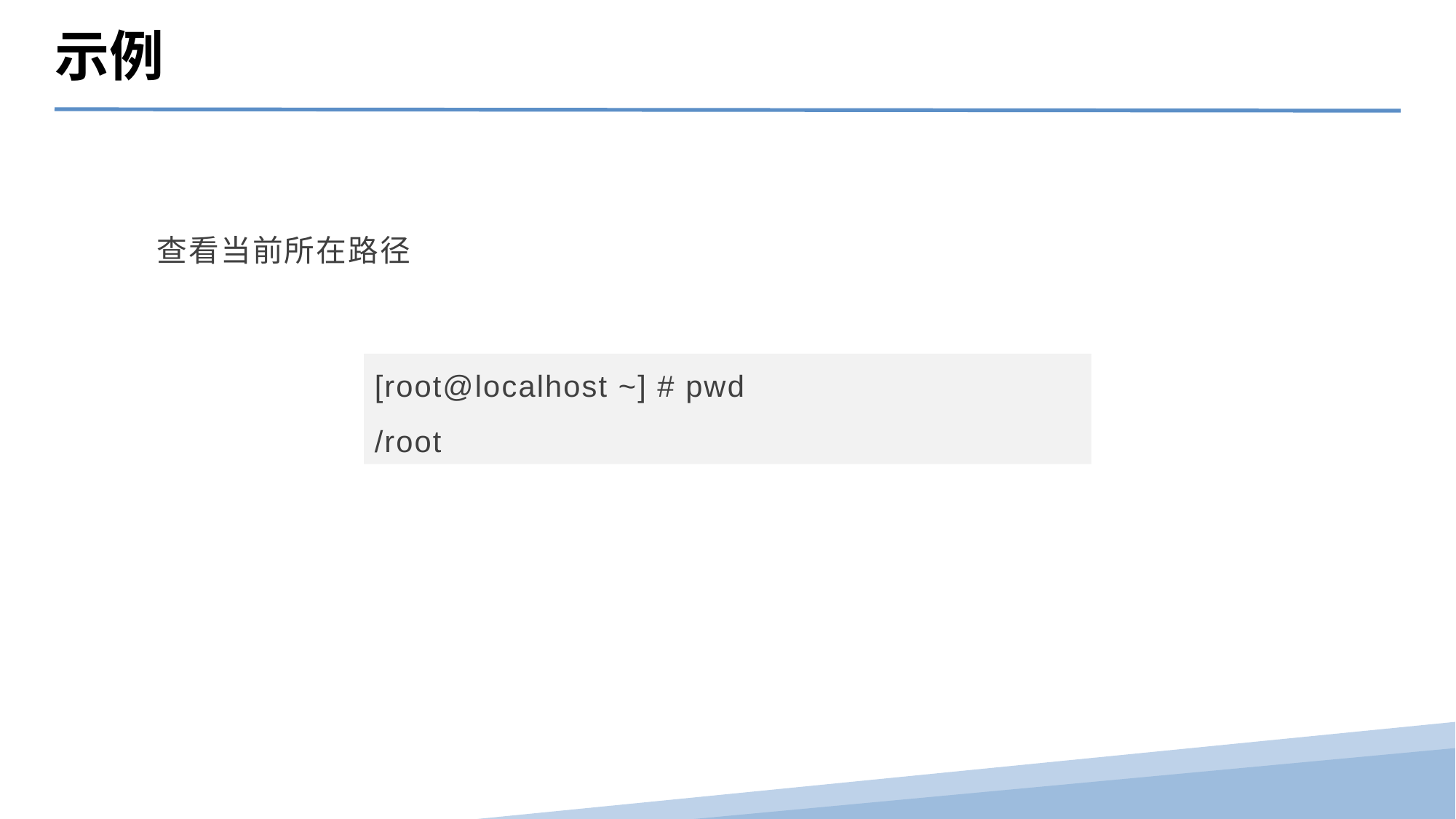

示例
查看当前所在路径
[root@localhost ~] # pwd
/root